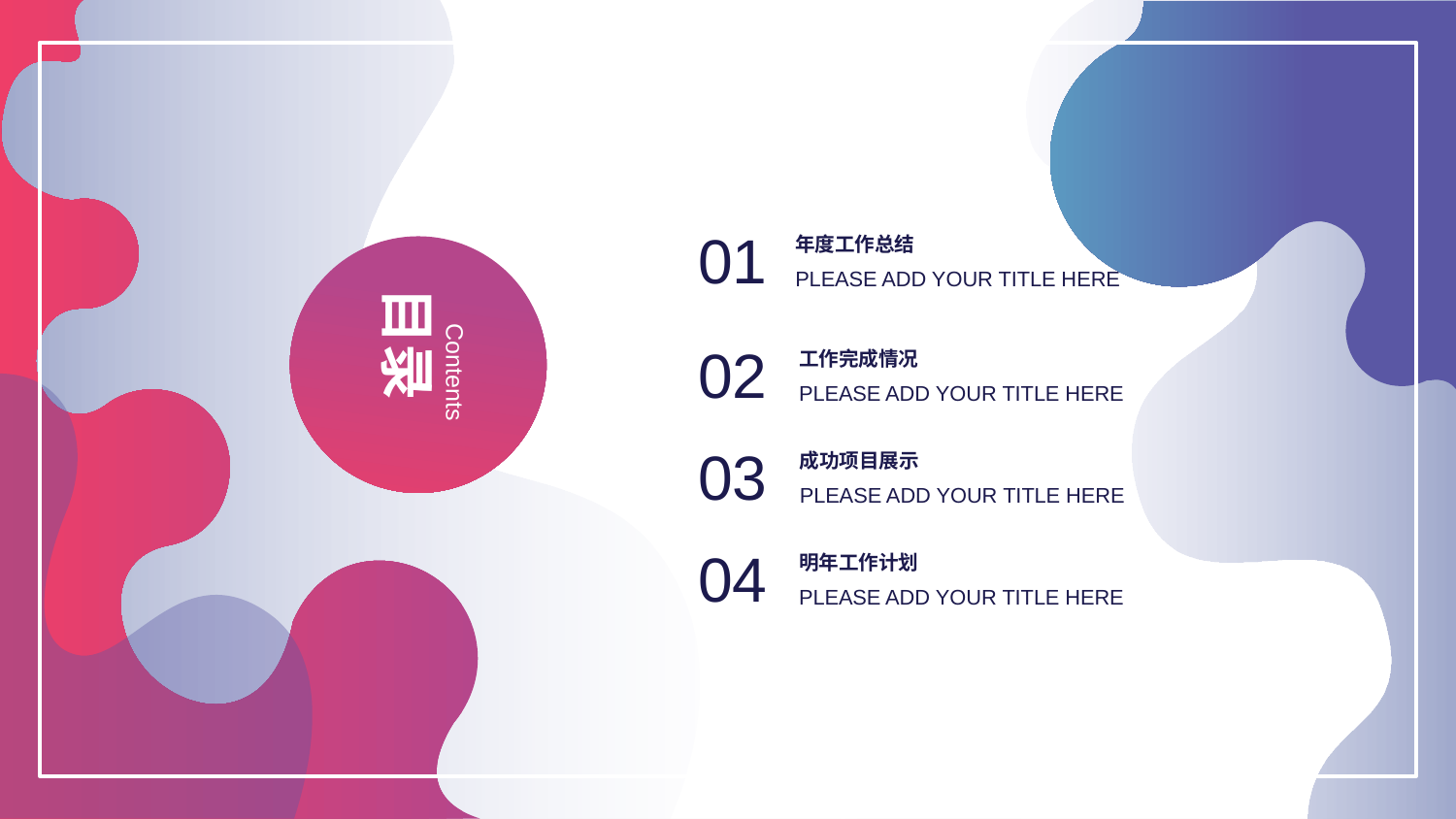

01
年度工作总结
PLEASE ADD YOUR TITLE HERE
目录
Contents

02
工作完成情况
PLEASE ADD YOUR TITLE HERE
03
成功项目展示
PLEASE ADD YOUR TITLE HERE

04
明年工作计划
PLEASE ADD YOUR TITLE HERE